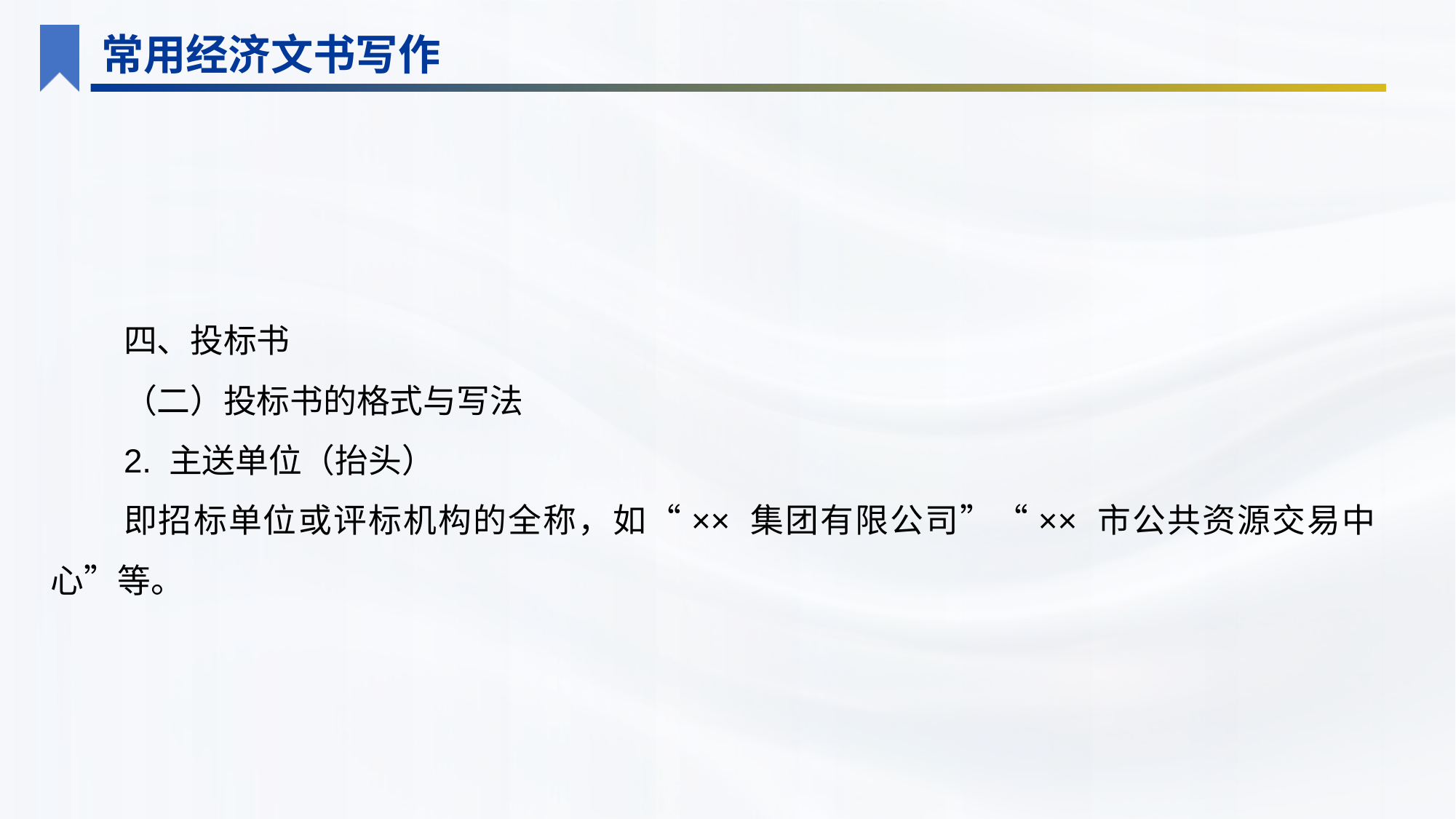

常用经济文书写作
四、投标书
（二）投标书的格式与写法
2. 主送单位（抬头）
即招标单位或评标机构的全称，如“×× 集团有限公司”“×× 市公共资源交易中心”等。